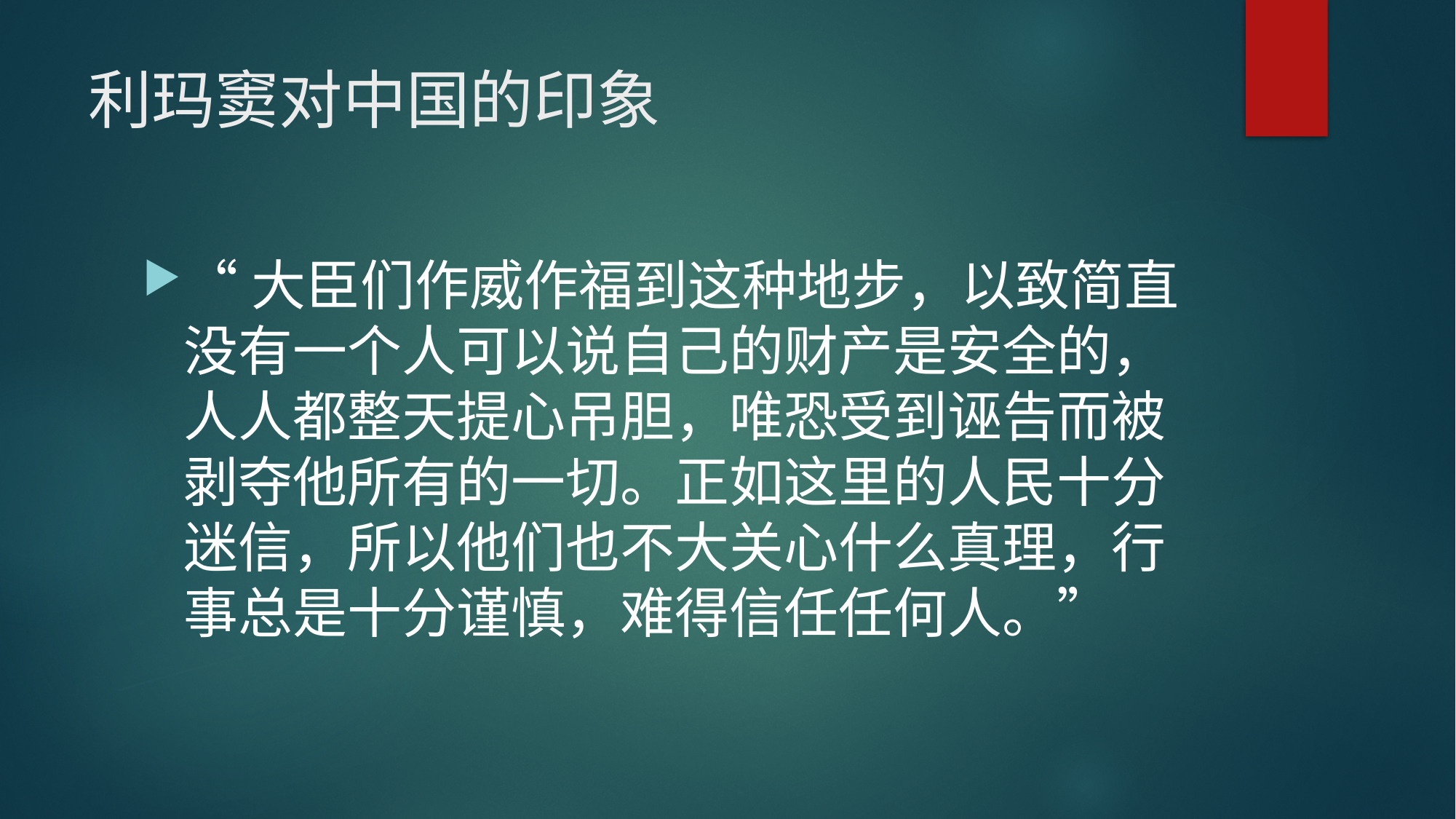

# 利玛窦对中国的印象
“大臣们作威作福到这种地步，以致简直没有一个人可以说自己的财产是安全的，人人都整天提心吊胆，唯恐受到诬告而被剥夺他所有的一切。正如这里的人民十分迷信，所以他们也不大关心什么真理，行事总是十分谨慎，难得信任任何人。”